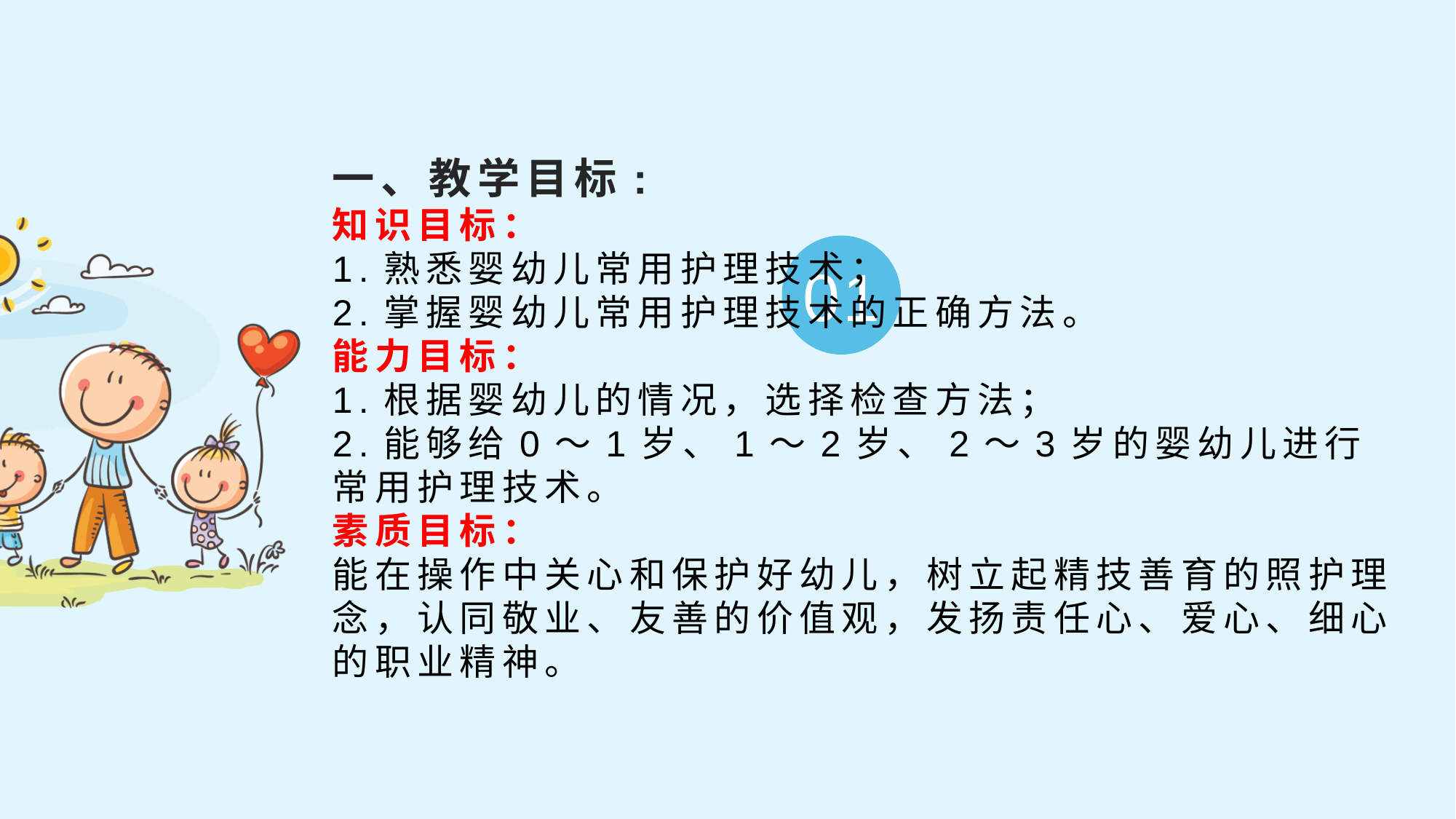

一、教学目标:
知识目标：
1.熟悉婴幼儿常用护理技术；
2.掌握婴幼儿常用护理技术的正确方法。
能力目标：
1.根据婴幼儿的情况，选择检查方法；
2.能够给0～1岁、1～2岁、2～3岁的婴幼儿进行常用护理技术。
素质目标：
能在操作中关心和保护好幼儿，树立起精技善育的照护理念，认同敬业、友善的价值观，发扬责任心、爱心、细心的职业精神。

01